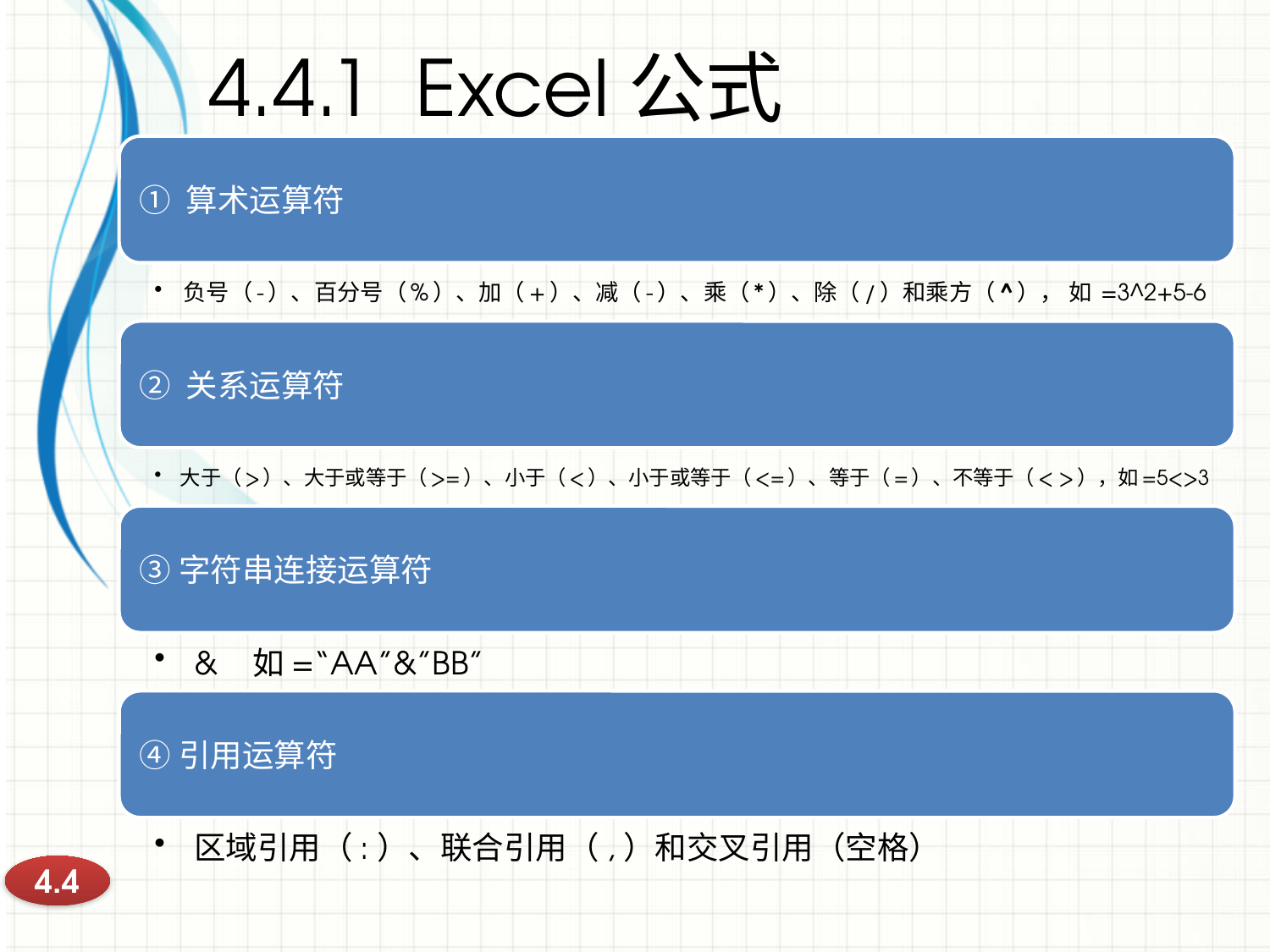

# 4.4.1  Excel公式
② 关系运算符
① 算术运算符
负号（-）、百分号（%）、加（+）、减（-）、乘（*）、除（/）和乘方（^）， 如 =3^2+5-6
大于（>）、大于或等于（>=）、小于（<）、小于或等于（<=）、等于（=）、不等于（< >），如=5<>3
③字符串连接运算符
&   如=“AA”&”BB”
④引用运算符
区域引用（:）、联合引用（,）和交叉引用（空格）